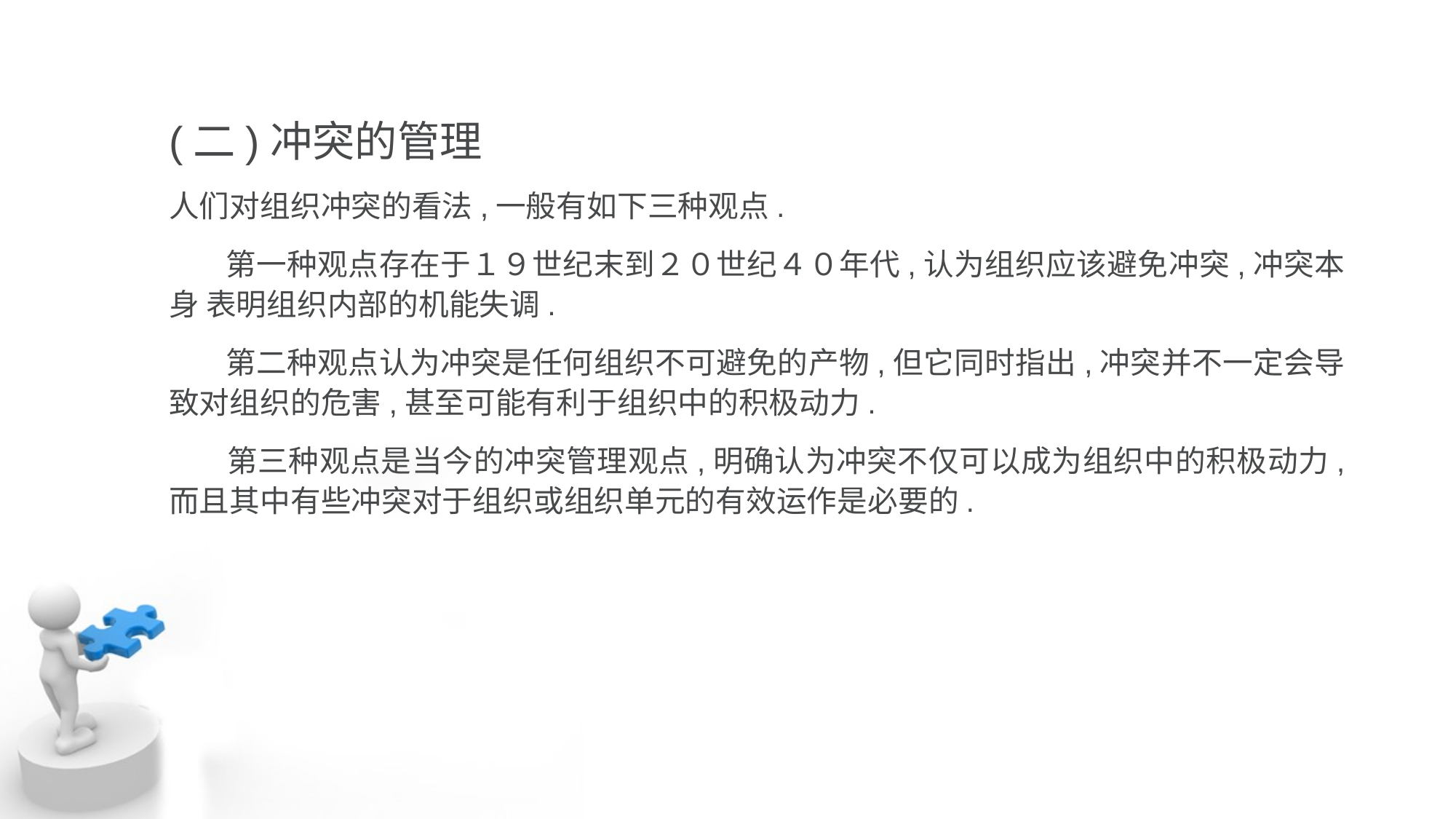

(二)冲突的管理
人们对组织冲突的看法,一般有如下三种观点.
       第一种观点存在于１９世纪末到２０世纪４０年代,认为组织应该避免冲突,冲突本身 表明组织内部的机能失调.
       第二种观点认为冲突是任何组织不可避免的产物,但它同时指出,冲突并不一定会导 致对组织的危害,甚至可能有利于组织中的积极动力.
       第三种观点是当今的冲突管理观点,明确认为冲突不仅可以成为组织中的积极动力, 而且其中有些冲突对于组织或组织单元的有效运作是必要的.